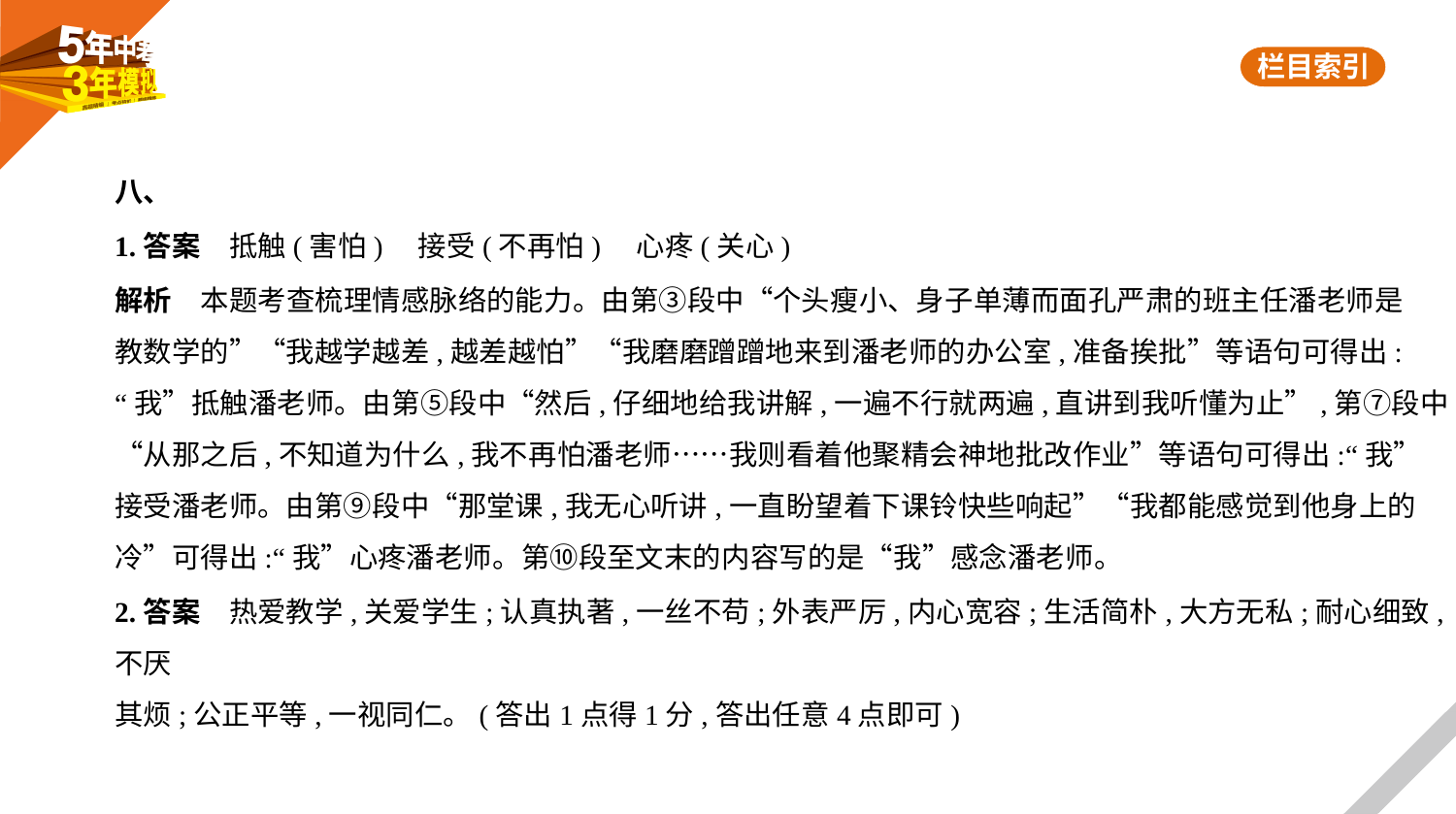

八、
1.答案　抵触(害怕)　接受(不再怕)　心疼(关心)
解析　本题考查梳理情感脉络的能力。由第③段中“个头瘦小、身子单薄而面孔严肃的班主任潘老师是
教数学的”“我越学越差,越差越怕”“我磨磨蹭蹭地来到潘老师的办公室,准备挨批”等语句可得出:
“我”抵触潘老师。由第⑤段中“然后,仔细地给我讲解,一遍不行就两遍,直讲到我听懂为止”,第⑦段中
“从那之后,不知道为什么,我不再怕潘老师……我则看着他聚精会神地批改作业”等语句可得出:“我”
接受潘老师。由第⑨段中“那堂课,我无心听讲,一直盼望着下课铃快些响起”“我都能感觉到他身上的
冷”可得出:“我”心疼潘老师。第⑩段至文末的内容写的是“我”感念潘老师。
2.答案　热爱教学,关爱学生;认真执著,一丝不苟;外表严厉,内心宽容;生活简朴,大方无私;耐心细致,不厌
其烦;公正平等,一视同仁。(答出1点得1分,答出任意4点即可)